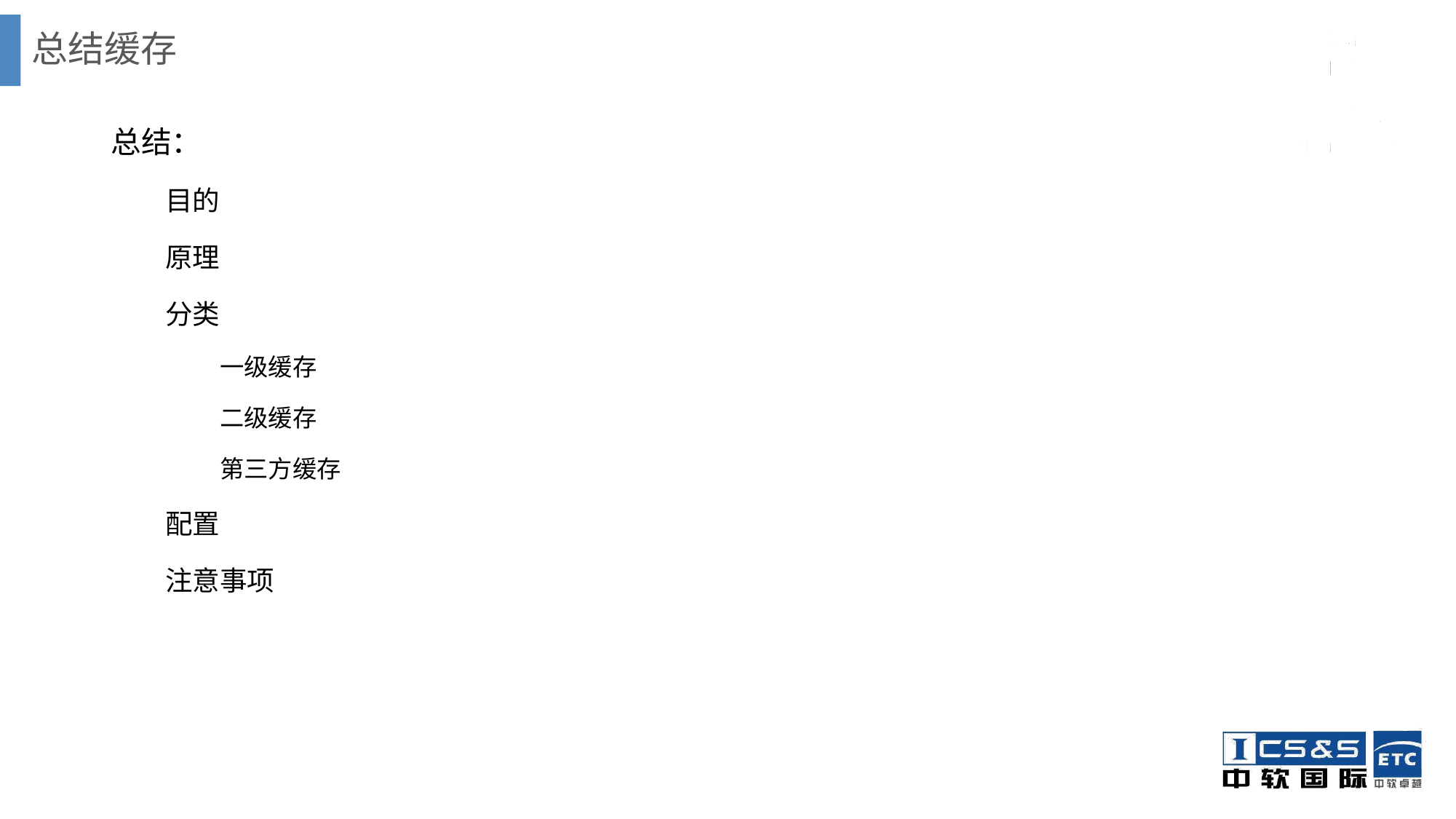

# 总结缓存
总结：
目的
原理
分类
一级缓存
二级缓存
第三方缓存
配置
注意事项